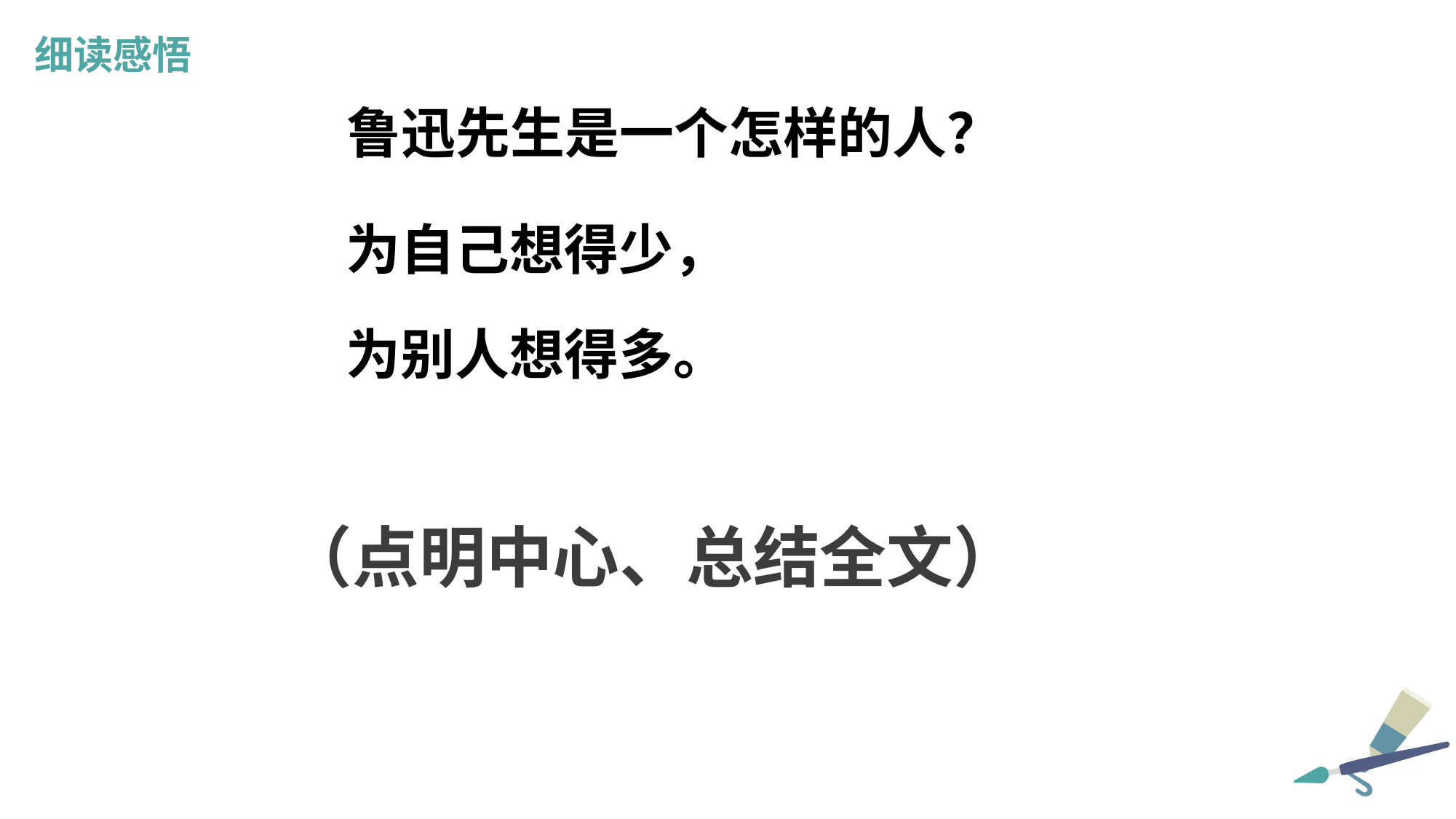

细读感悟
鲁迅先生是一个怎样的人？
为自己想得少，
为别人想得多。
（点明中心、总结全文）